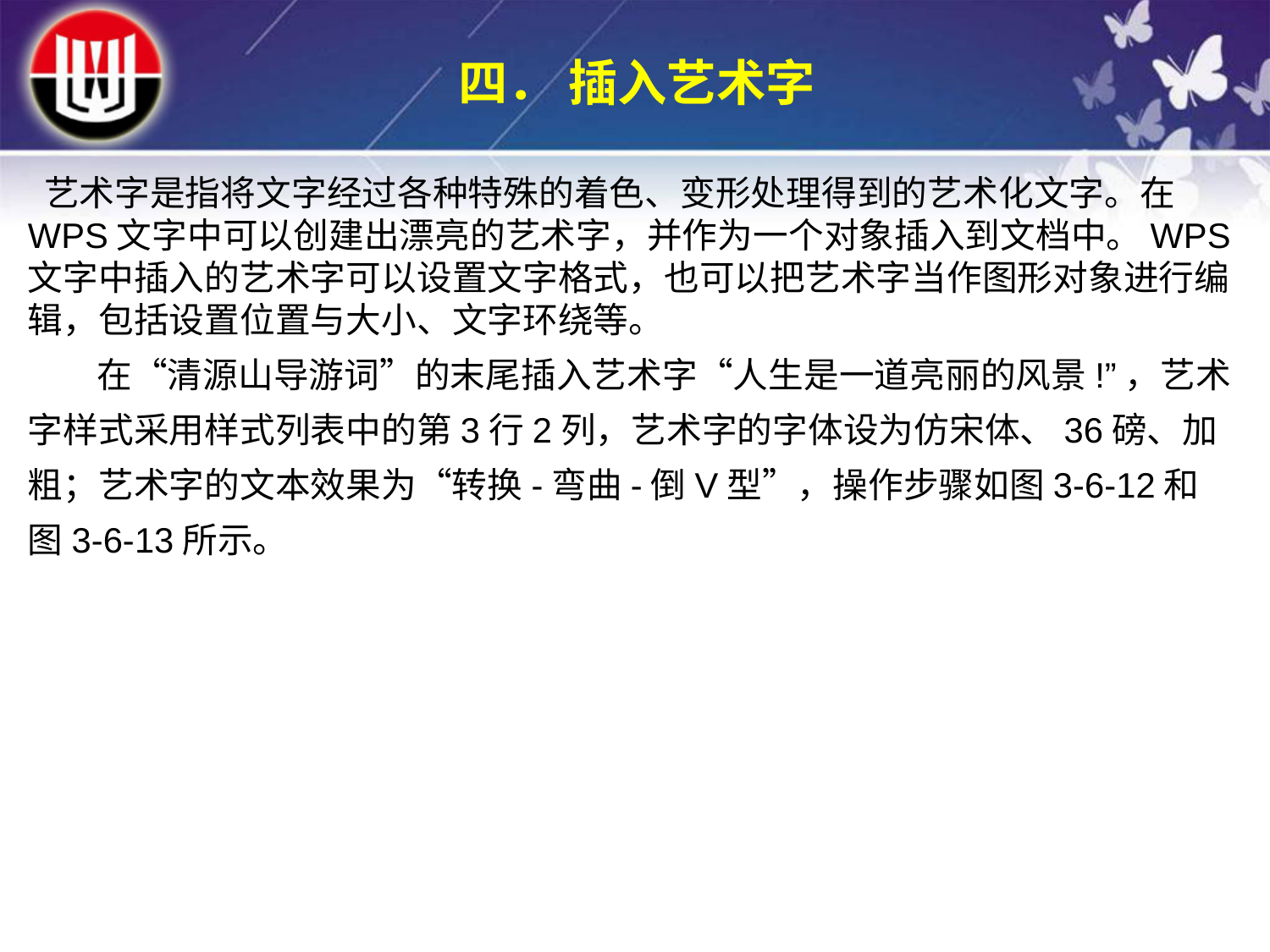

四． 插入艺术字
 艺术字是指将文字经过各种特殊的着色、变形处理得到的艺术化文字。在WPS文字中可以创建出漂亮的艺术字，并作为一个对象插入到文档中。WPS文字中插入的艺术字可以设置文字格式，也可以把艺术字当作图形对象进行编辑，包括设置位置与大小、文字环绕等。   在“清源山导游词”的末尾插入艺术字“人生是一道亮丽的风景!”，艺术字样式采用样式列表中的第3行2列，艺术字的字体设为仿宋体、36磅、加粗；艺术字的文本效果为“转换-弯曲-倒V型”，操作步骤如图3-6-12和图3-6-13所示。